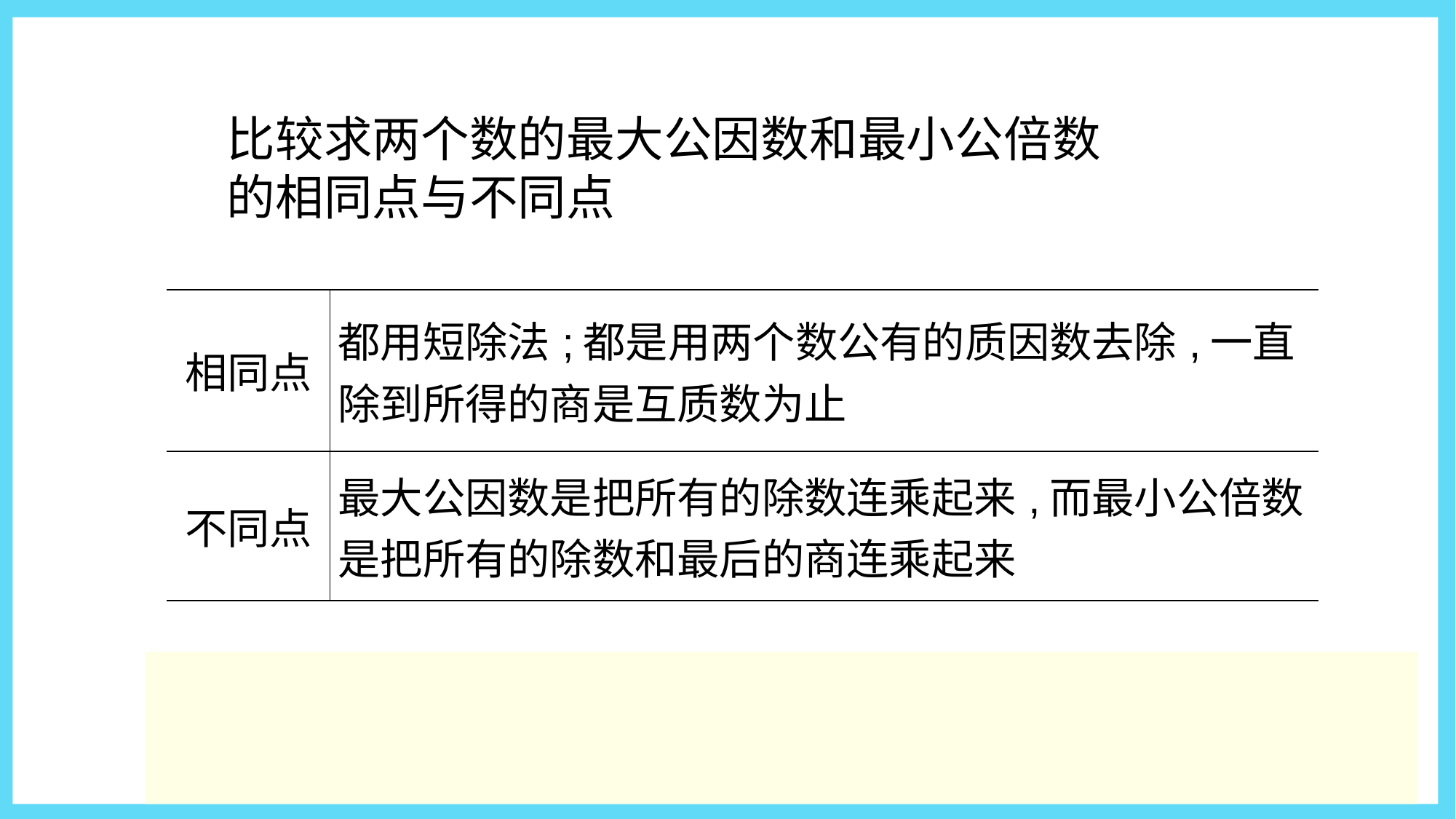

比较求两个数的最大公因数和最小公倍数的相同点与不同点
| 相同点 | 都用短除法;都是用两个数公有的质因数去除,一直除到所得的商是互质数为止 |  |
| --- | --- | --- |
| 不同点 | 最大公因数是把所有的除数连乘起来,而最小公倍数是把所有的除数和最后的商连乘起来 |  |
|  |  |  |
|  |  |  |